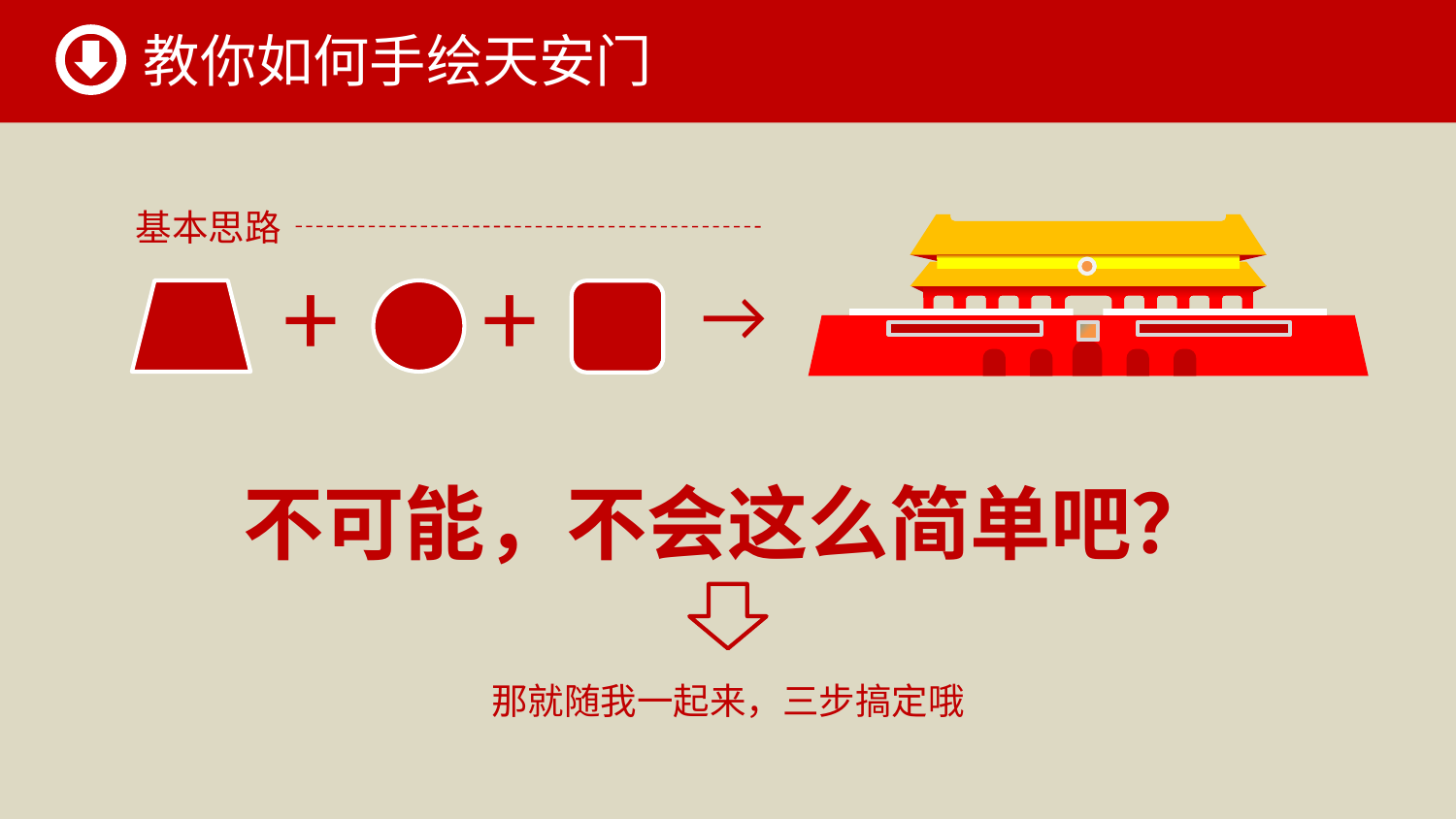

教你如何手绘天安门

基本思路

+
+
→

不可能，不会这么简单吧？

那就随我一起来，三步搞定哦